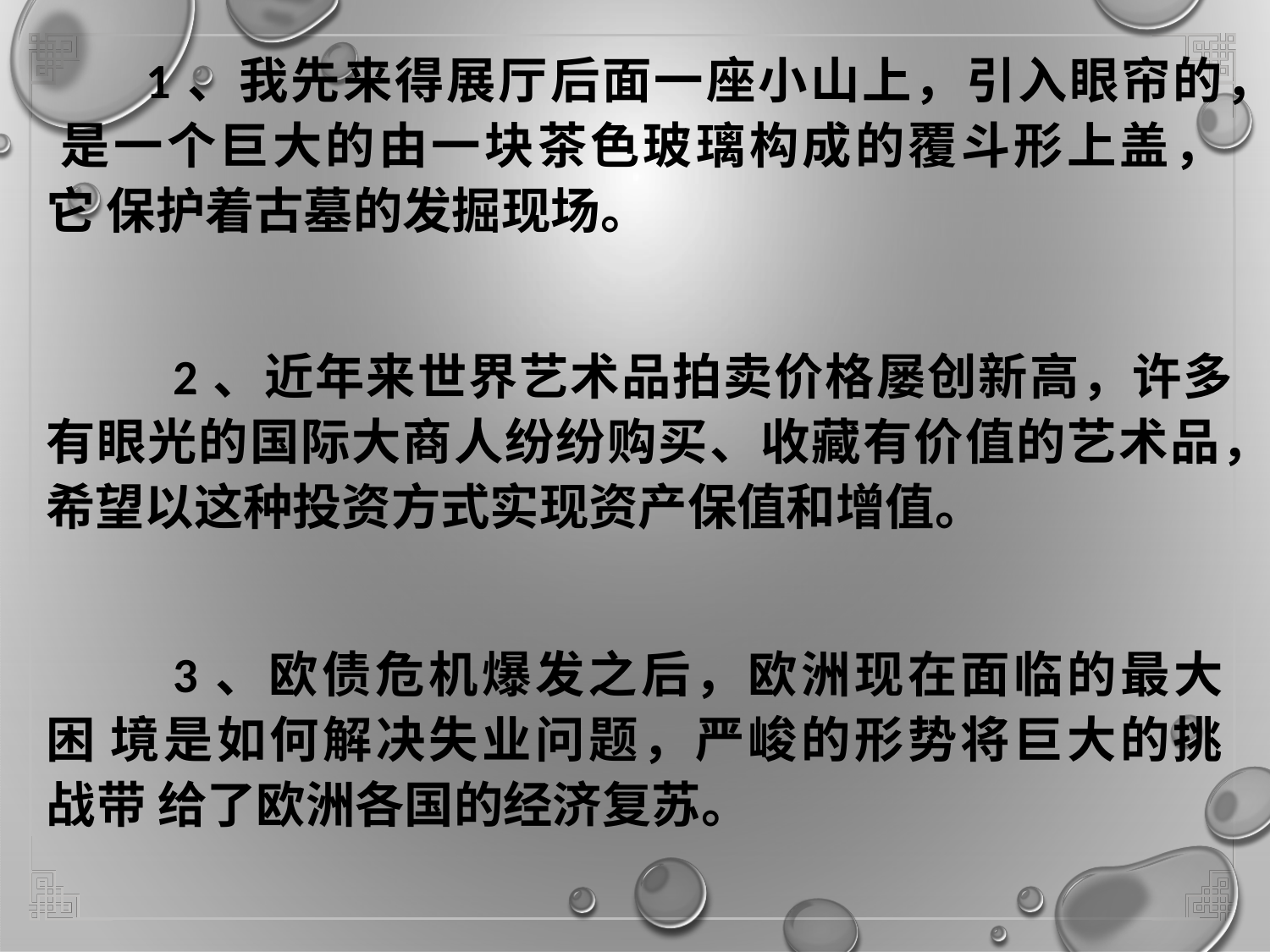

# 1、我先来得展厅后面一座小山上，引入眼帘的， 是一个巨大的由一块茶色玻璃构成的覆斗形上盖，它 保护着古墓的发掘现场。
2、近年来世界艺术品拍卖价格屡创新高，许多 有眼光的国际大商人纷纷购买、收藏有价值的艺术品， 希望以这种投资方式实现资产保值和增值。

3、欧债危机爆发之后，欧洲现在面临的最大困 境是如何解决失业问题，严峻的形势将巨大的挑战带 给了欧洲各国的经济复苏。